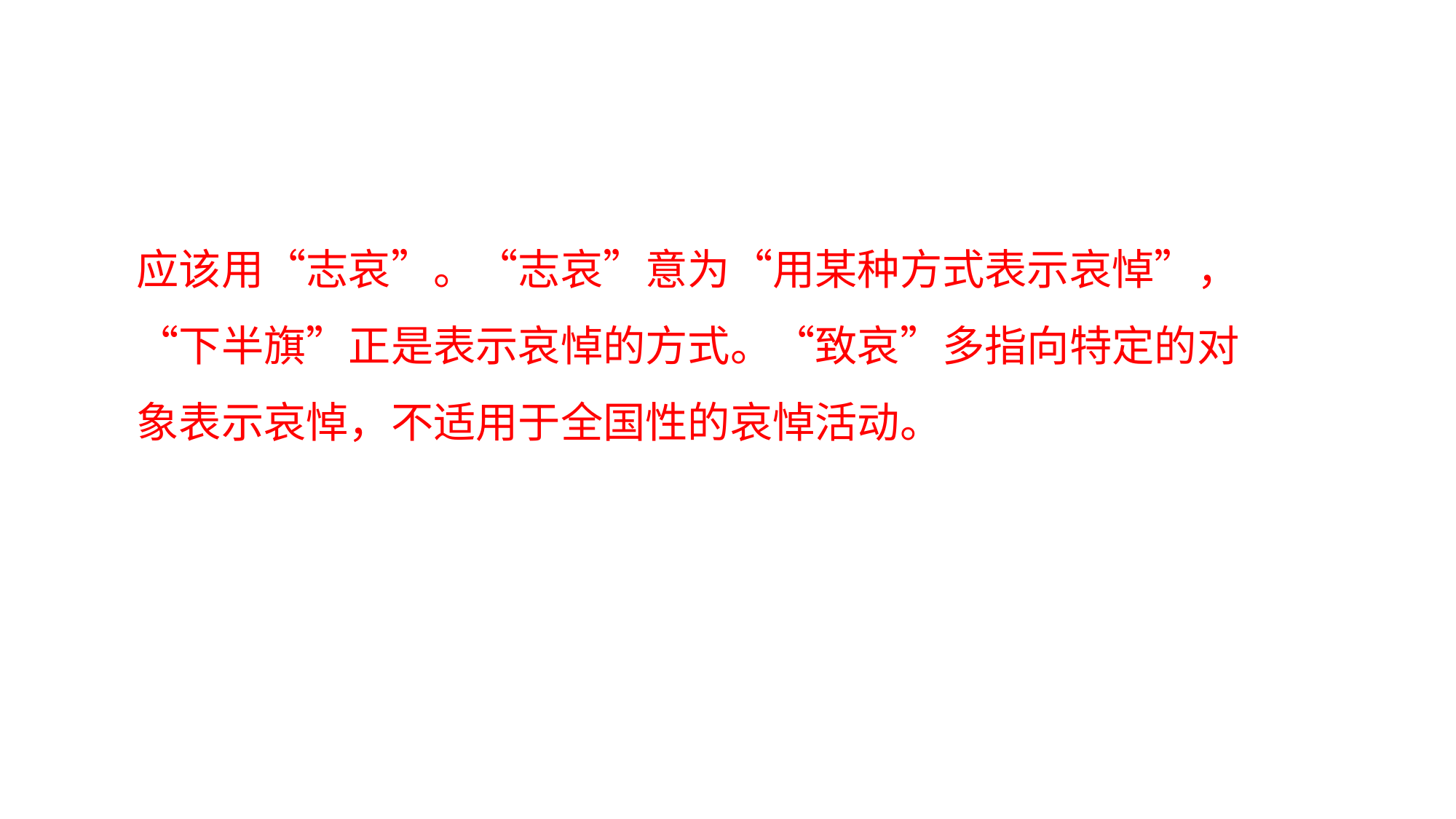

应该用“志哀”。“志哀”意为“用某种方式表示哀悼”，“下半旗”正是表示哀悼的方式。“致哀”多指向特定的对象表示哀悼，不适用于全国性的哀悼活动。